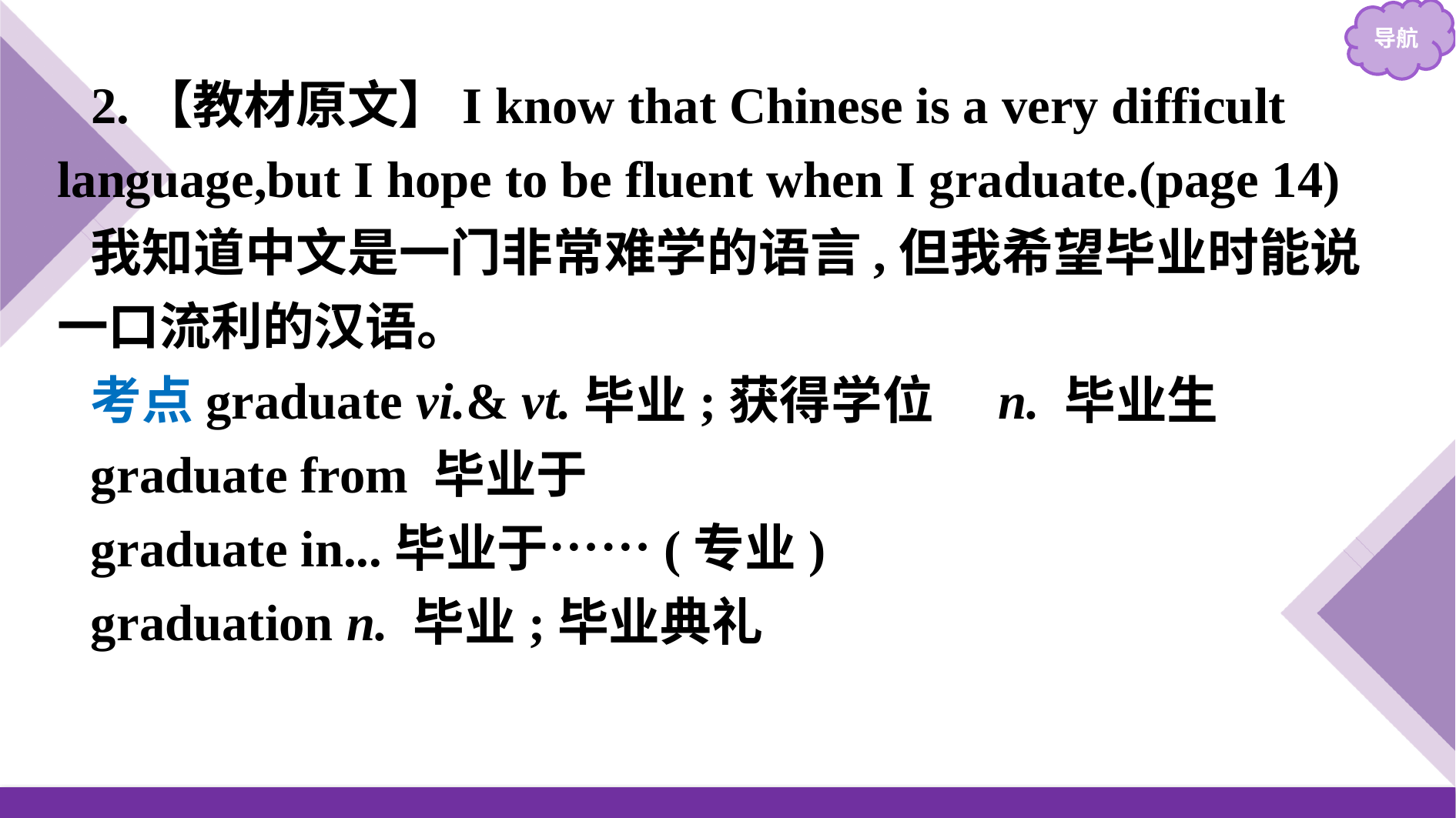

2.【教材原文】I know that Chinese is a very difficult language,but I hope to be fluent when I graduate.(page 14)
我知道中文是一门非常难学的语言,但我希望毕业时能说一口流利的汉语。
考点graduate vi.& vt.毕业;获得学位　n. 毕业生
graduate from 毕业于
graduate in...毕业于……(专业)
graduation n. 毕业;毕业典礼